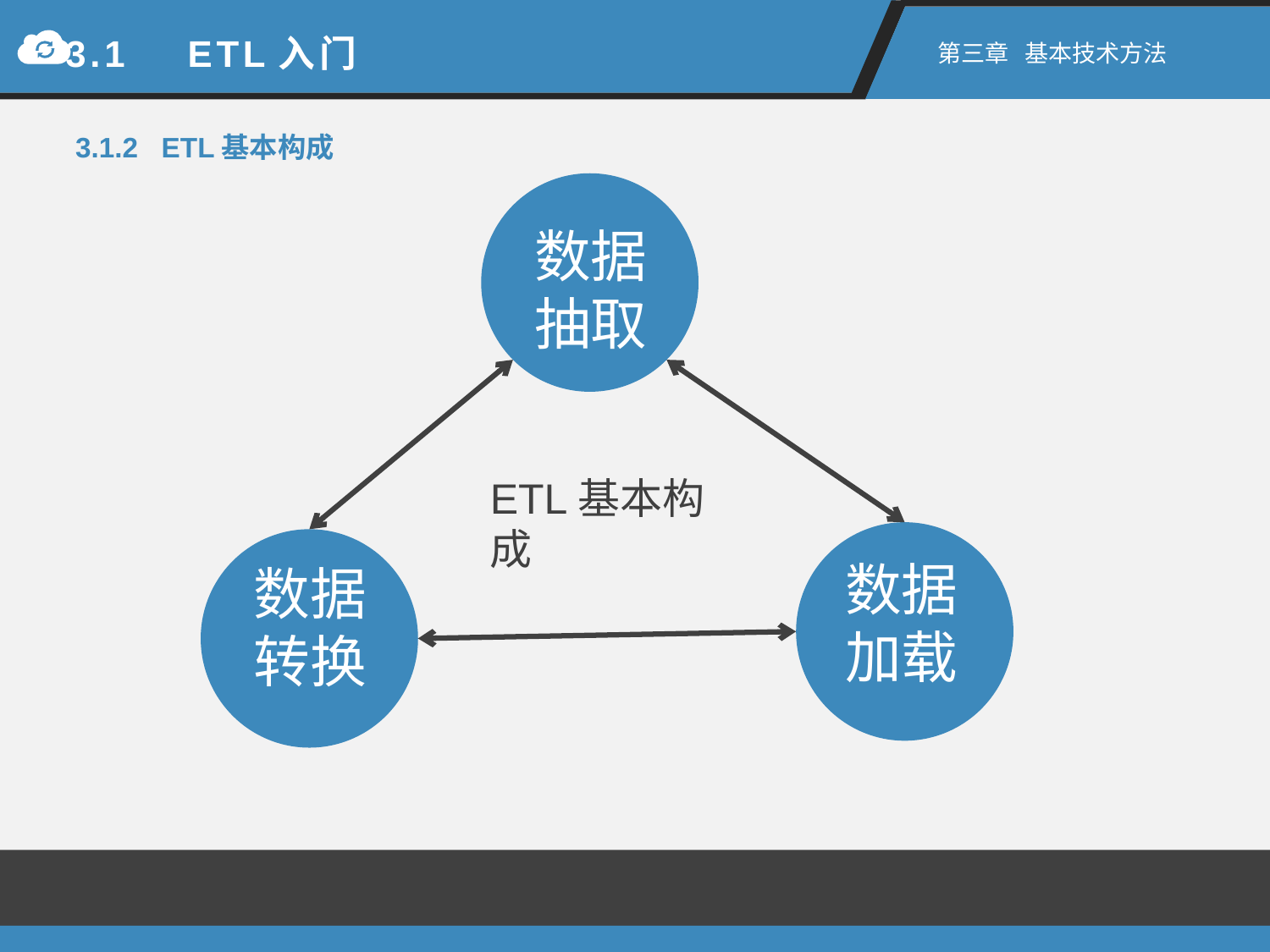

3.1　ETL入门

第三章   基本技术方法
3.1.2   ETL基本构成

数据抽取
ETL基本构成

数据加载
数据转换